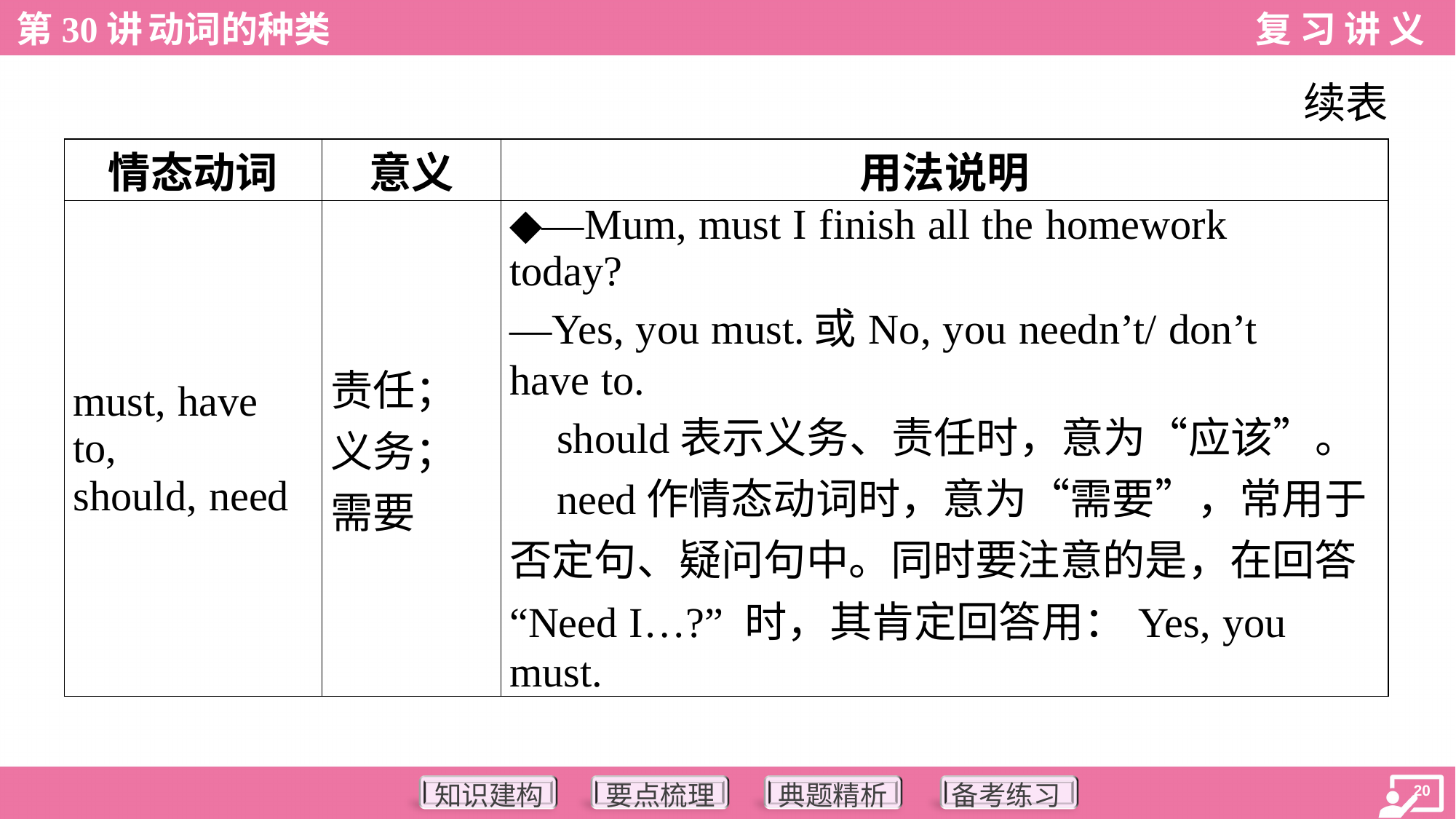

续表
| 情态动词 | 意义 | 用法说明 |
| --- | --- | --- |
| must, have to, should, need | 责任； 义务； 需要 | ◆—Mum, must I finish all the homework today? —Yes, you must.或No, you needn’t/ don’t have to. should表示义务、责任时，意为“应该”。 need作情态动词时，意为“需要”，常用于 否定句、疑问句中。同时要注意的是，在回答 “Need I…?” 时，其肯定回答用：Yes, you must. |